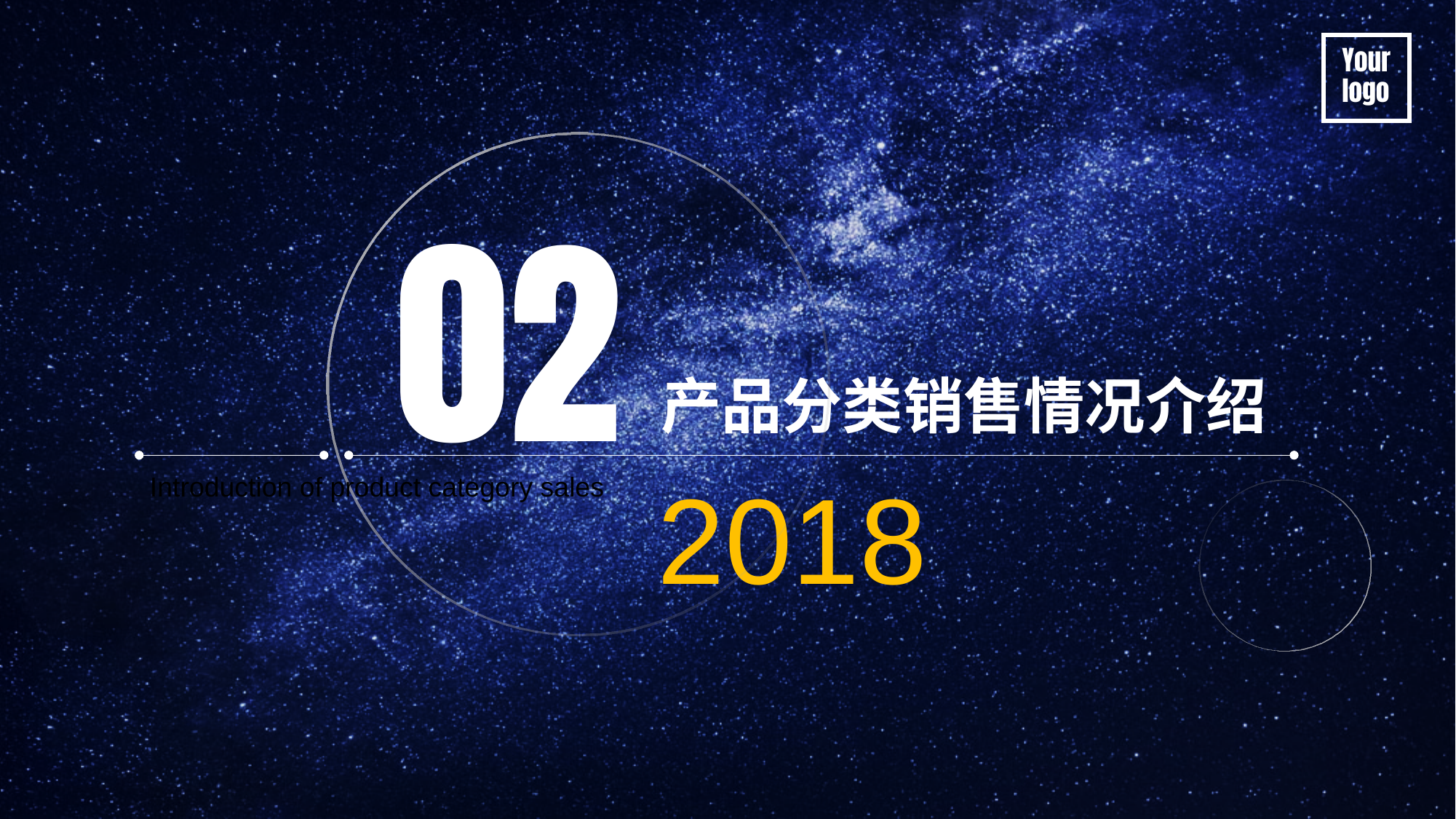

02
产品分类销售情况介绍
2018
Introduction of product category sales

.
.